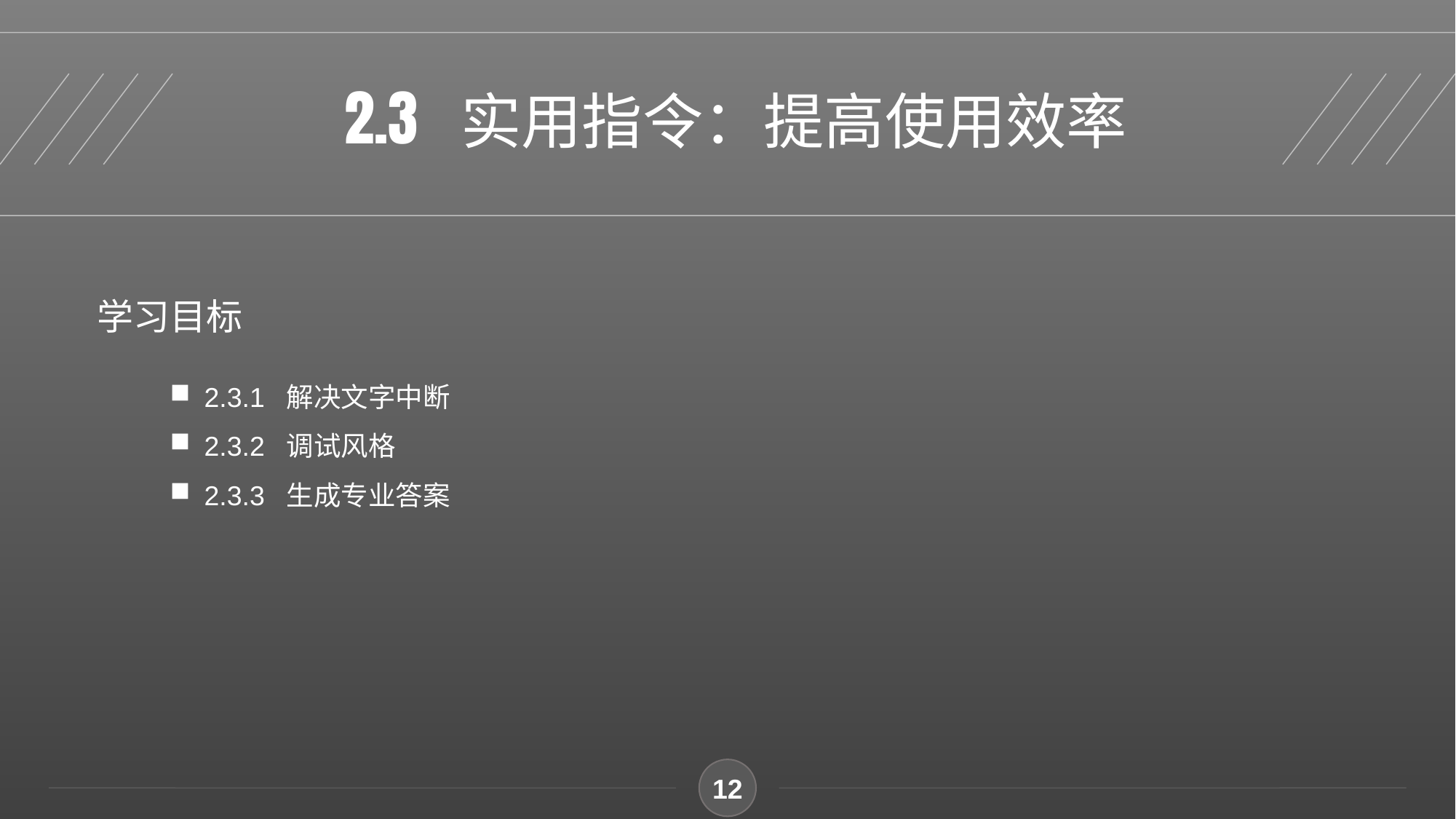

2.3  实用指令：提高使用效率

学习目标
2.3.1  解决文字中断
2.3.2  调试风格
2.3.3  生成专业答案